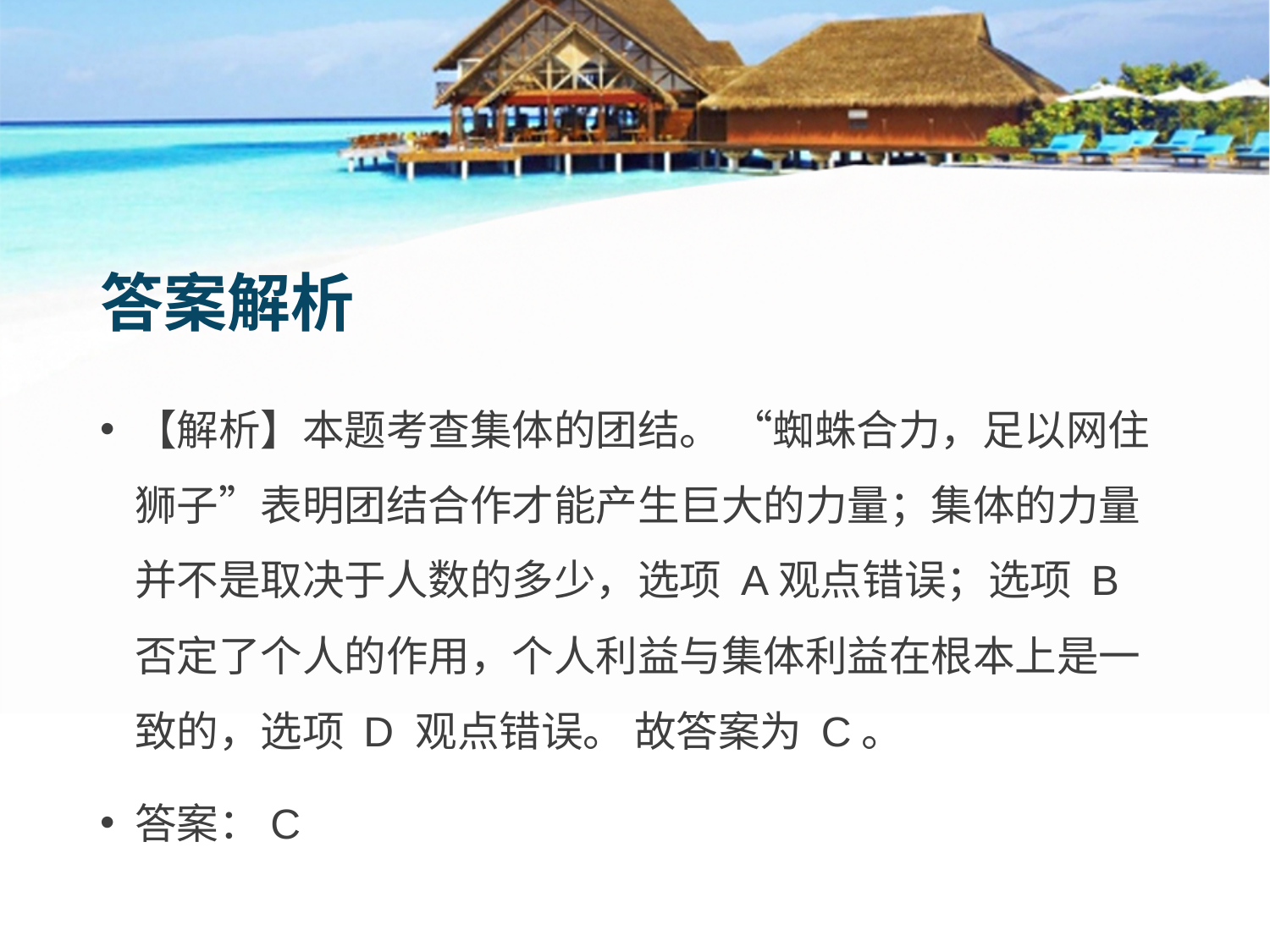

答案解析
【解析】本题考查集体的团结。 “蜘蛛合力，足以网住狮子”表明团结合作才能产生巨大的力量；集体的力量并不是取决于人数的多少，选项 A观点错误；选项 B 否定了个人的作用，个人利益与集体利益在根本上是一致的，选项 D 观点错误。 故答案为 C。
答案：C